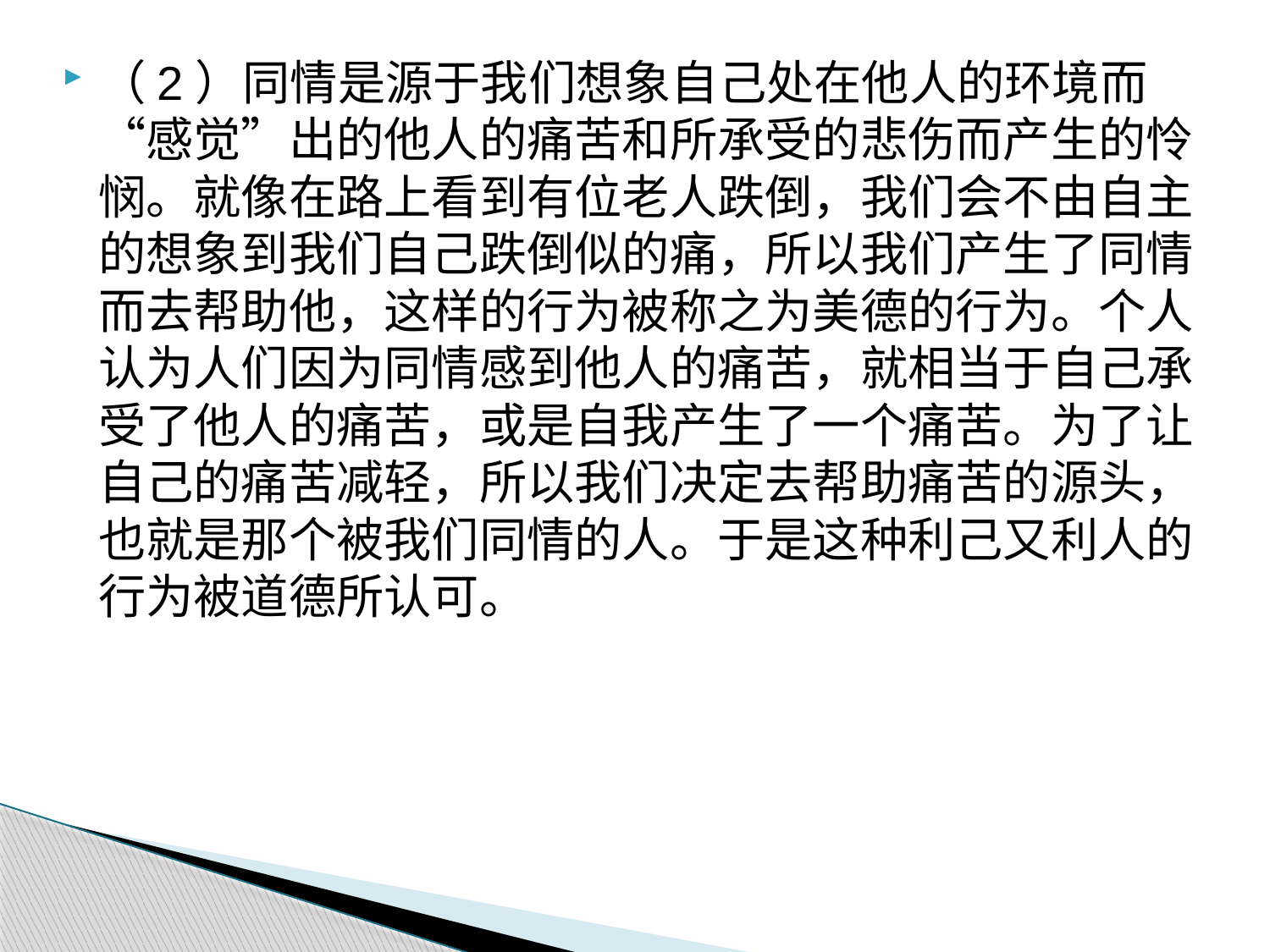

（2）同情是源于我们想象自己处在他人的环境而“感觉”出的他人的痛苦和所承受的悲伤而产生的怜悯。就像在路上看到有位老人跌倒，我们会不由自主的想象到我们自己跌倒似的痛，所以我们产生了同情而去帮助他，这样的行为被称之为美德的行为。个人认为人们因为同情感到他人的痛苦，就相当于自己承受了他人的痛苦，或是自我产生了一个痛苦。为了让自己的痛苦减轻，所以我们决定去帮助痛苦的源头，也就是那个被我们同情的人。于是这种利己又利人的行为被道德所认可。